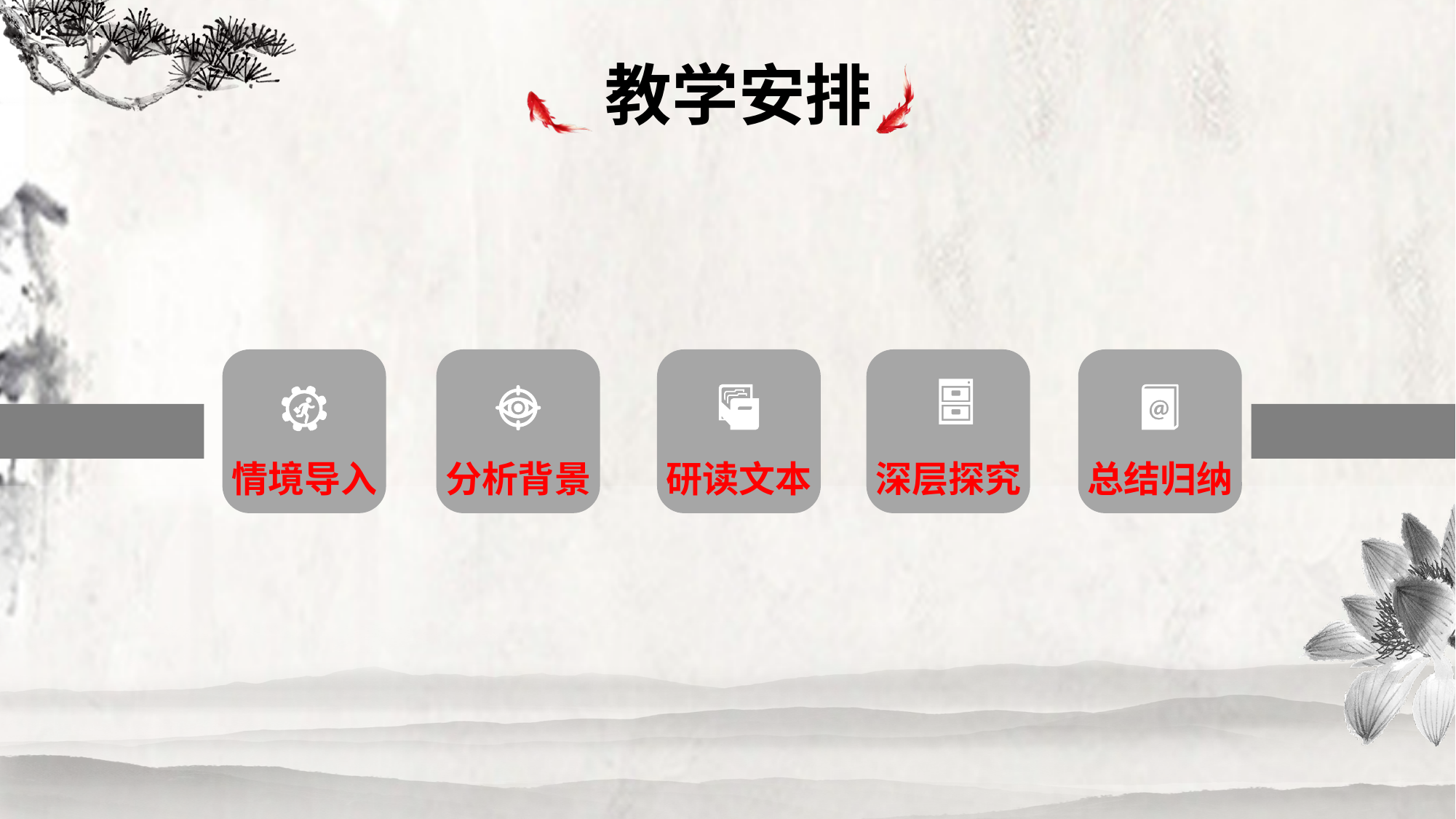

# 教学安排
情境导入
分析背景
研读文本
深层探究
总结归纳